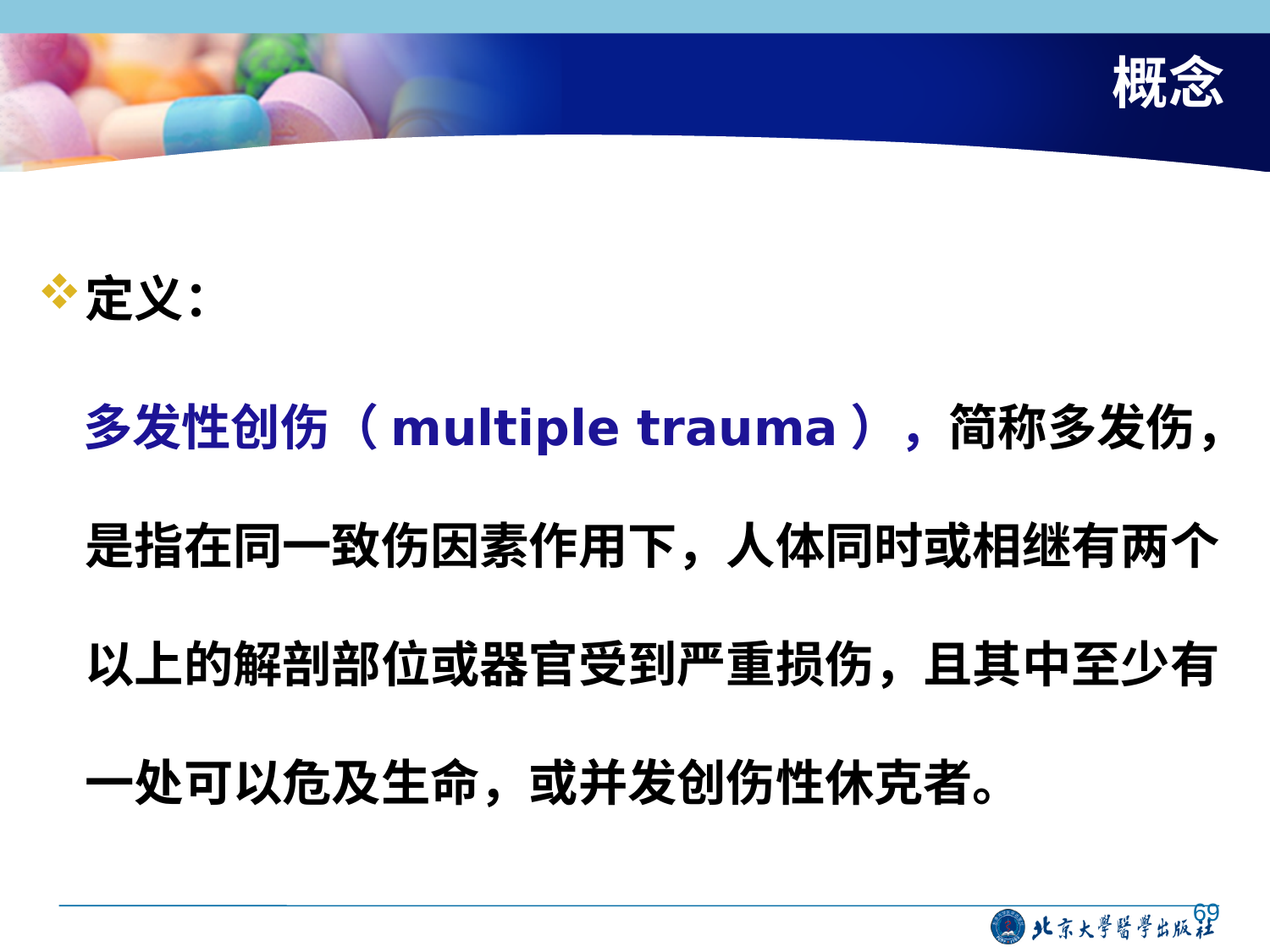

# 概念
定义：
   多发性创伤（multiple trauma），简称多发伤，是指在同一致伤因素作用下，人体同时或相继有两个以上的解剖部位或器官受到严重损伤，且其中至少有一处可以危及生命，或并发创伤性休克者。
69